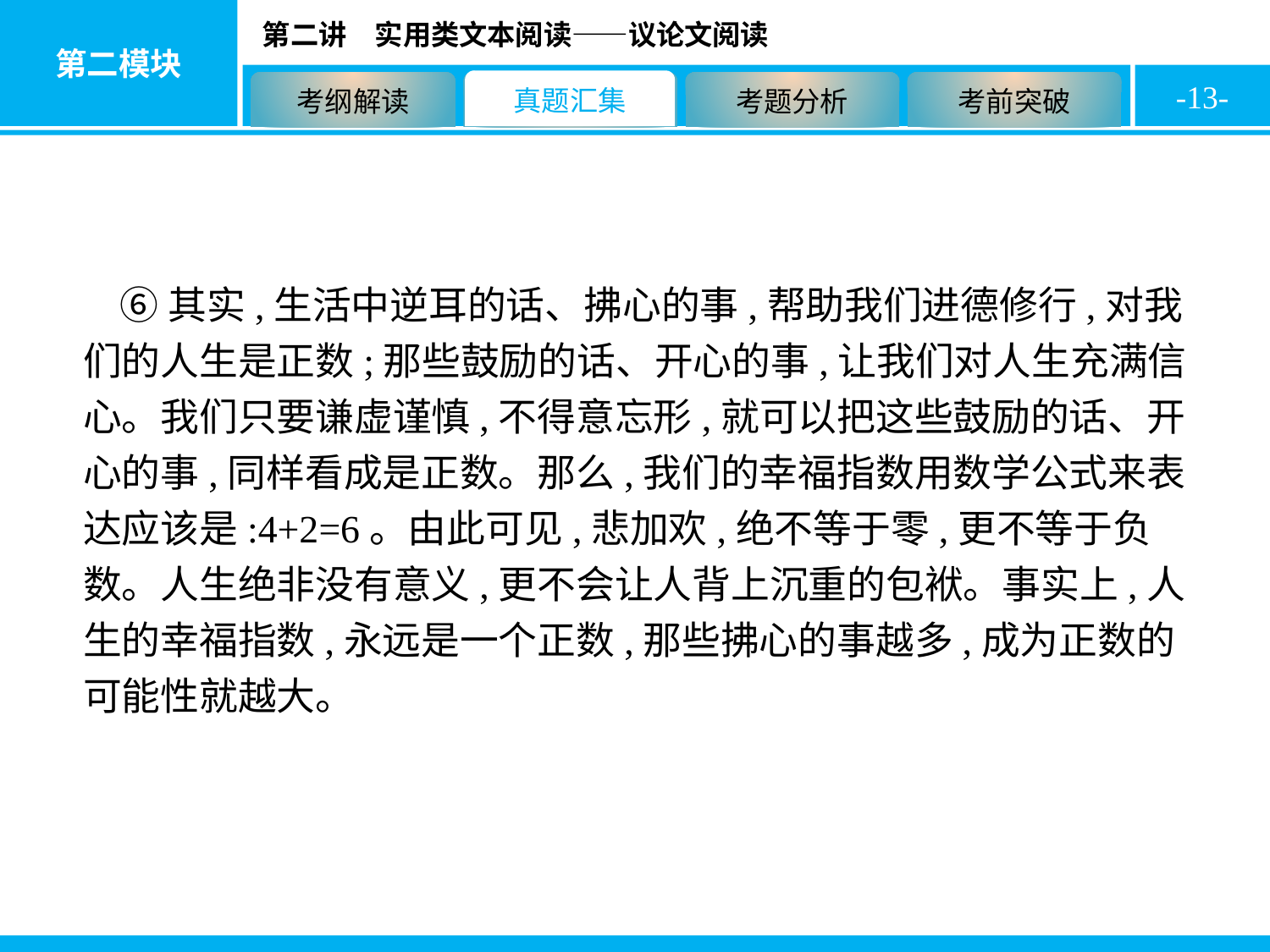

-13-
⑥其实,生活中逆耳的话、拂心的事,帮助我们进德修行,对我们的人生是正数;那些鼓励的话、开心的事,让我们对人生充满信心。我们只要谦虚谨慎,不得意忘形,就可以把这些鼓励的话、开心的事,同样看成是正数。那么,我们的幸福指数用数学公式来表达应该是:4+2=6。由此可见,悲加欢,绝不等于零,更不等于负数。人生绝非没有意义,更不会让人背上沉重的包袱。事实上,人生的幸福指数,永远是一个正数,那些拂心的事越多,成为正数的可能性就越大。